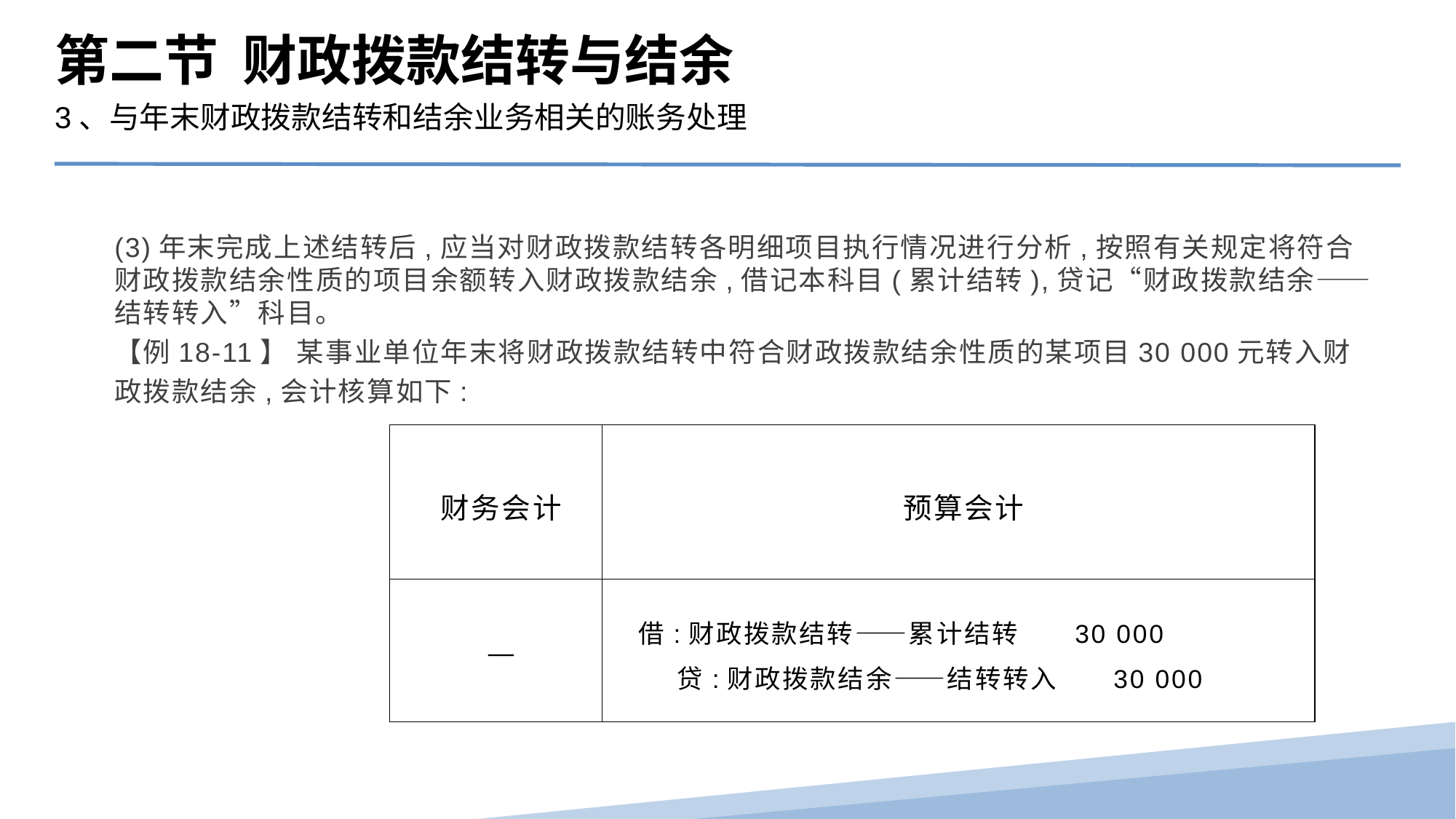

第二节  财政拨款结转与结余
3、与年末财政拨款结转和结余业务相关的账务处理
(3)年末完成上述结转后,应当对财政拨款结转各明细项目执行情况进行分析,按照有关规定将符合财政拨款结余性质的项目余额转入财政拨款结余,借记本科目(累计结转),贷记“财政拨款结余——结转转入”科目。
【例18-11】 某事业单位年末将财政拨款结转中符合财政拨款结余性质的某项目30 000元转入财政拨款结余,会计核算如下:
| 财务会计 | 预算会计 |
| --- | --- |
| — | 借:财政拨款结转——累计结转 30 000 贷:财政拨款结余——结转转入 30 000 |